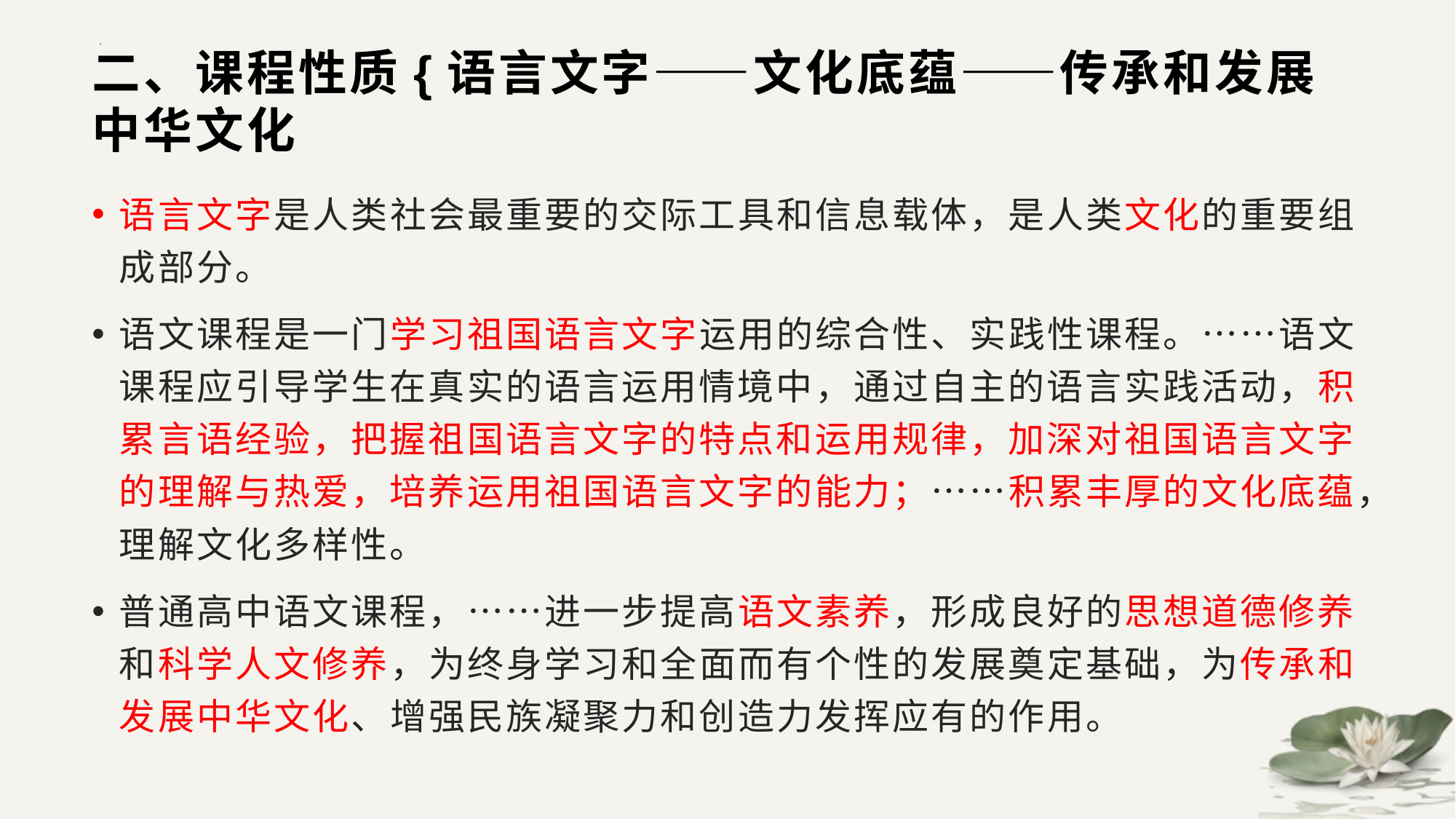

# 二、课程性质{语言文字——文化底蕴——传承和发展中华文化
语言文字是人类社会最重要的交际工具和信息载体，是人类文化的重要组成部分。
语文课程是一门学习祖国语言文字运用的综合性、实践性课程。……语文课程应引导学生在真实的语言运用情境中，通过自主的语言实践活动，积累言语经验，把握祖国语言文字的特点和运用规律，加深对祖国语言文字的理解与热爱，培养运用祖国语言文字的能力；……积累丰厚的文化底蕴，理解文化多样性。
普通高中语文课程，……进一步提高语文素养，形成良好的思想道德修养和科学人文修养，为终身学习和全面而有个性的发展奠定基础，为传承和发展中华文化、增强民族凝聚力和创造力发挥应有的作用。